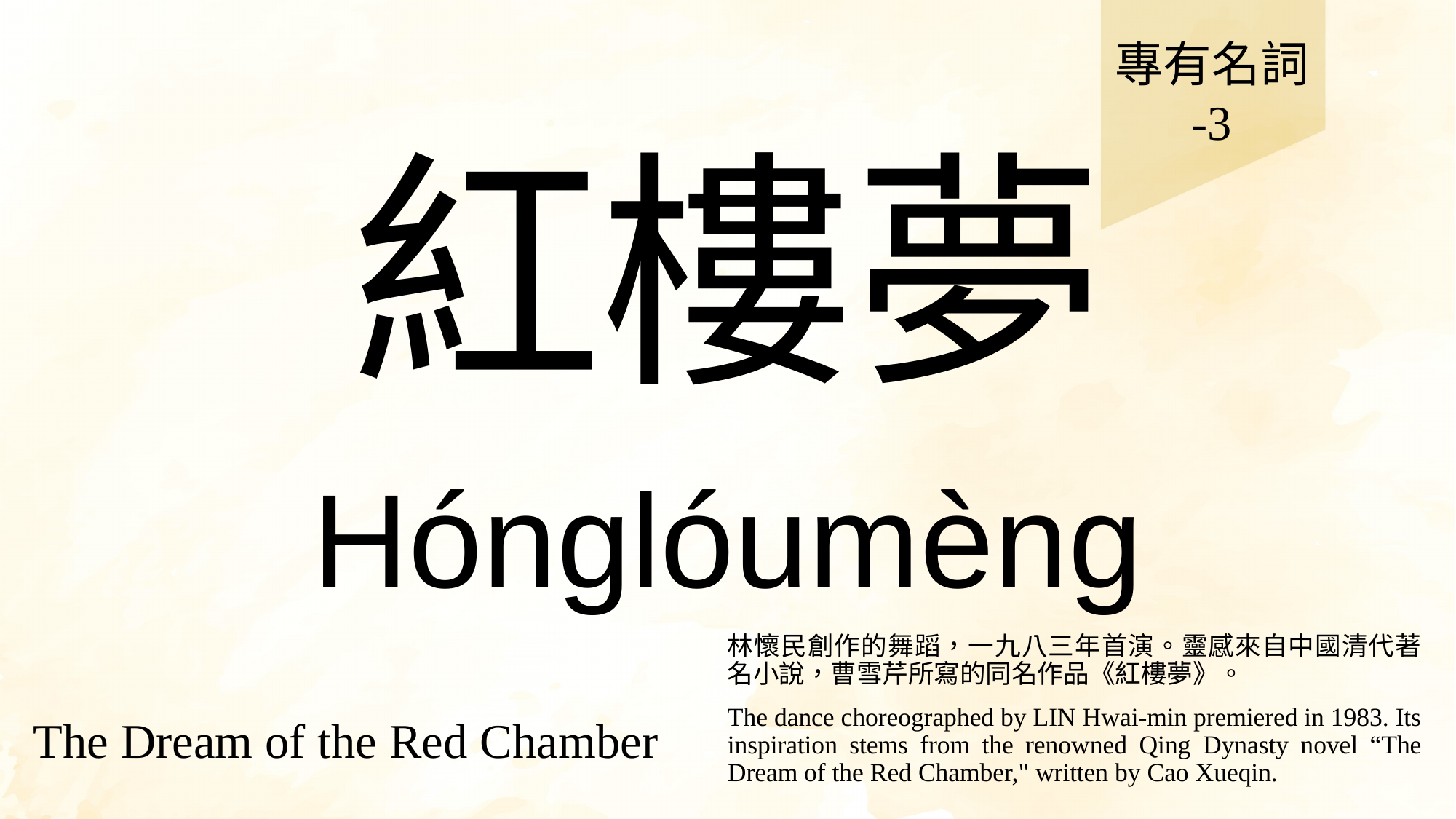

專有名詞
-3
# 紅樓夢
Hónglóumèng
林懷民創作的舞蹈，一九八三年首演。靈感來自中國清代著名小說，曹雪芹所寫的同名作品《紅樓夢》。
The dance choreographed by LIN Hwai-min premiered in 1983. Its inspiration stems from the renowned Qing Dynasty novel “The Dream of the Red Chamber," written by Cao Xueqin.
The Dream of the Red Chamber